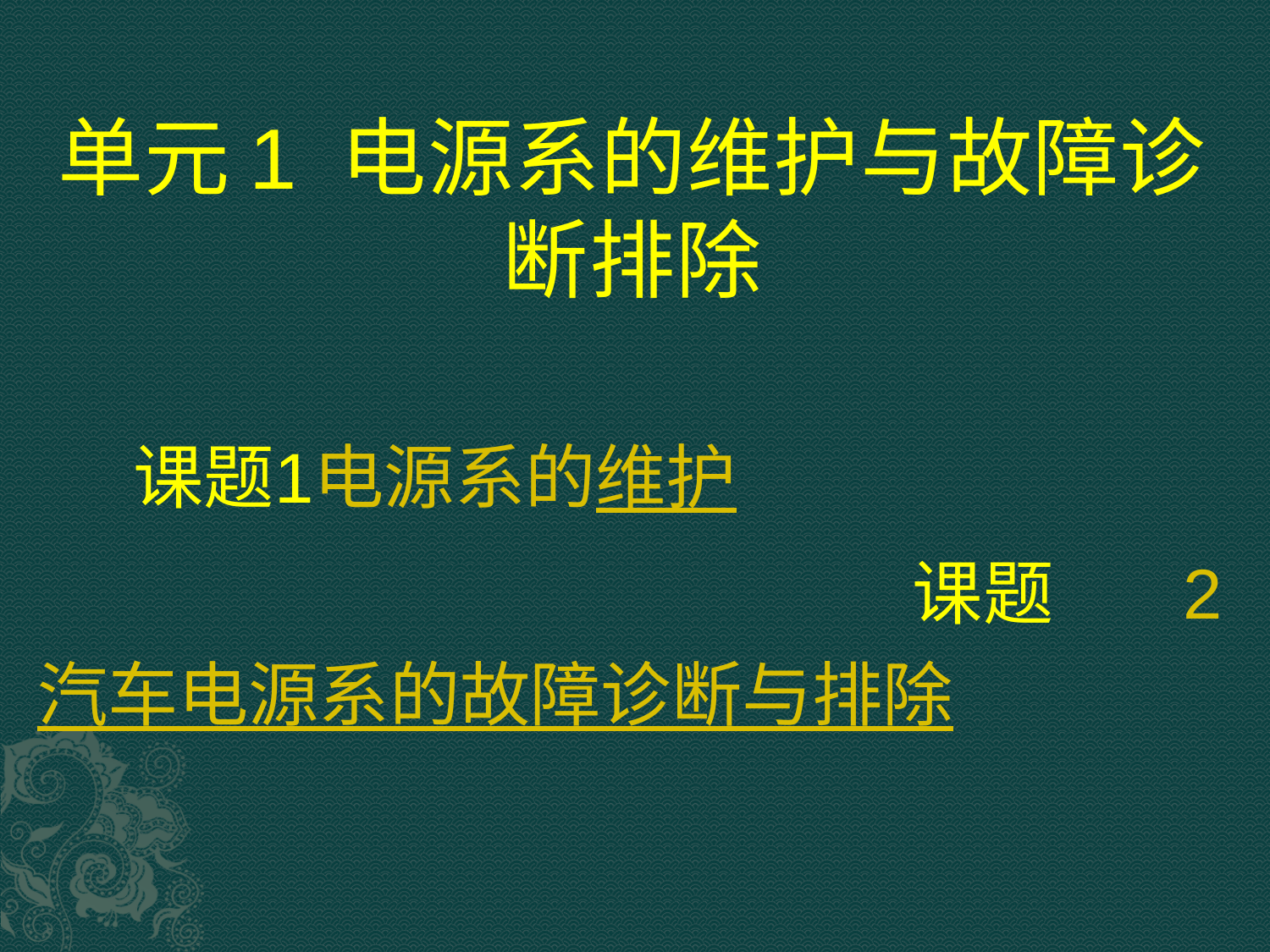

# 单元1 电源系的维护与故障诊断排除
     课题1电源系的维护
     课题2汽车电源系的故障诊断与排除